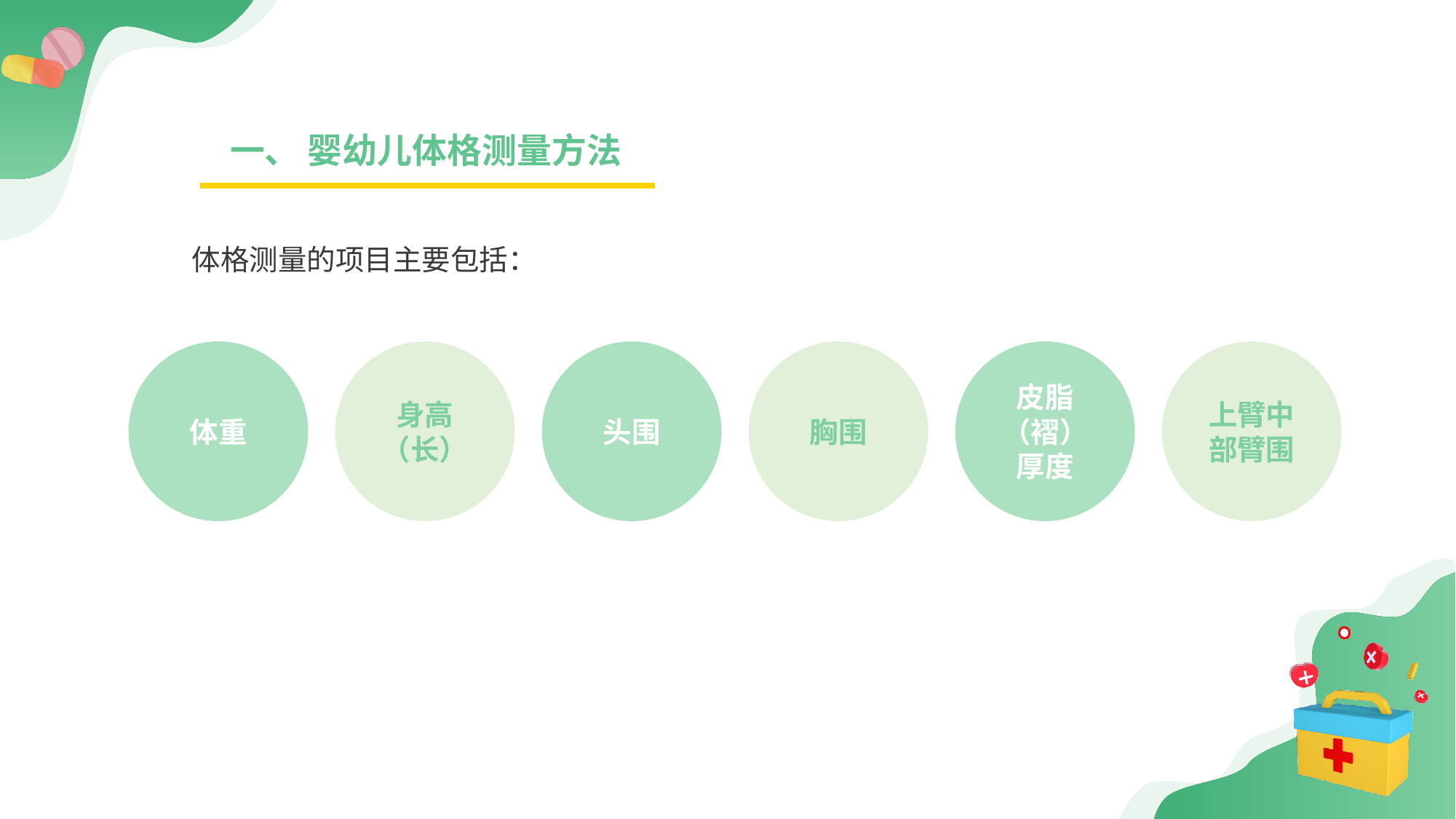

一、 婴幼儿体格测量方法
体格测量的项目主要包括：
体重
身高（长）
头围
胸围
皮脂（褶）厚度
上臂中部臂围